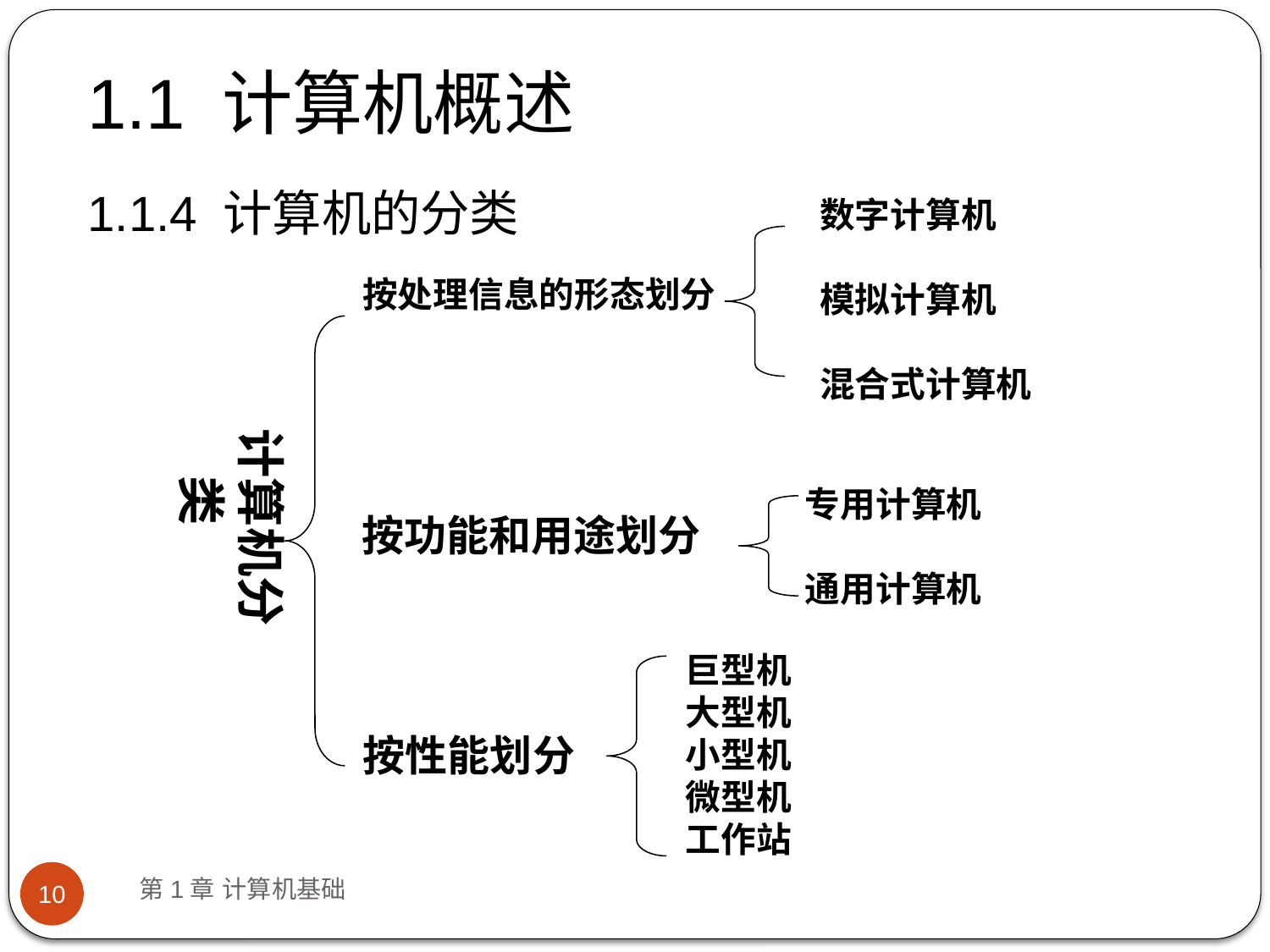

# 1.1 计算机概述
1.1.4 计算机的分类

数字计算机

模拟计算机

混合式计算机

按处理信息的形态划分

计算机分类
专用计算机

通用计算机

按功能和用途划分
巨型机
大型机
小型机
微型机
工作站

按性能划分
第1章 计算机基础
10